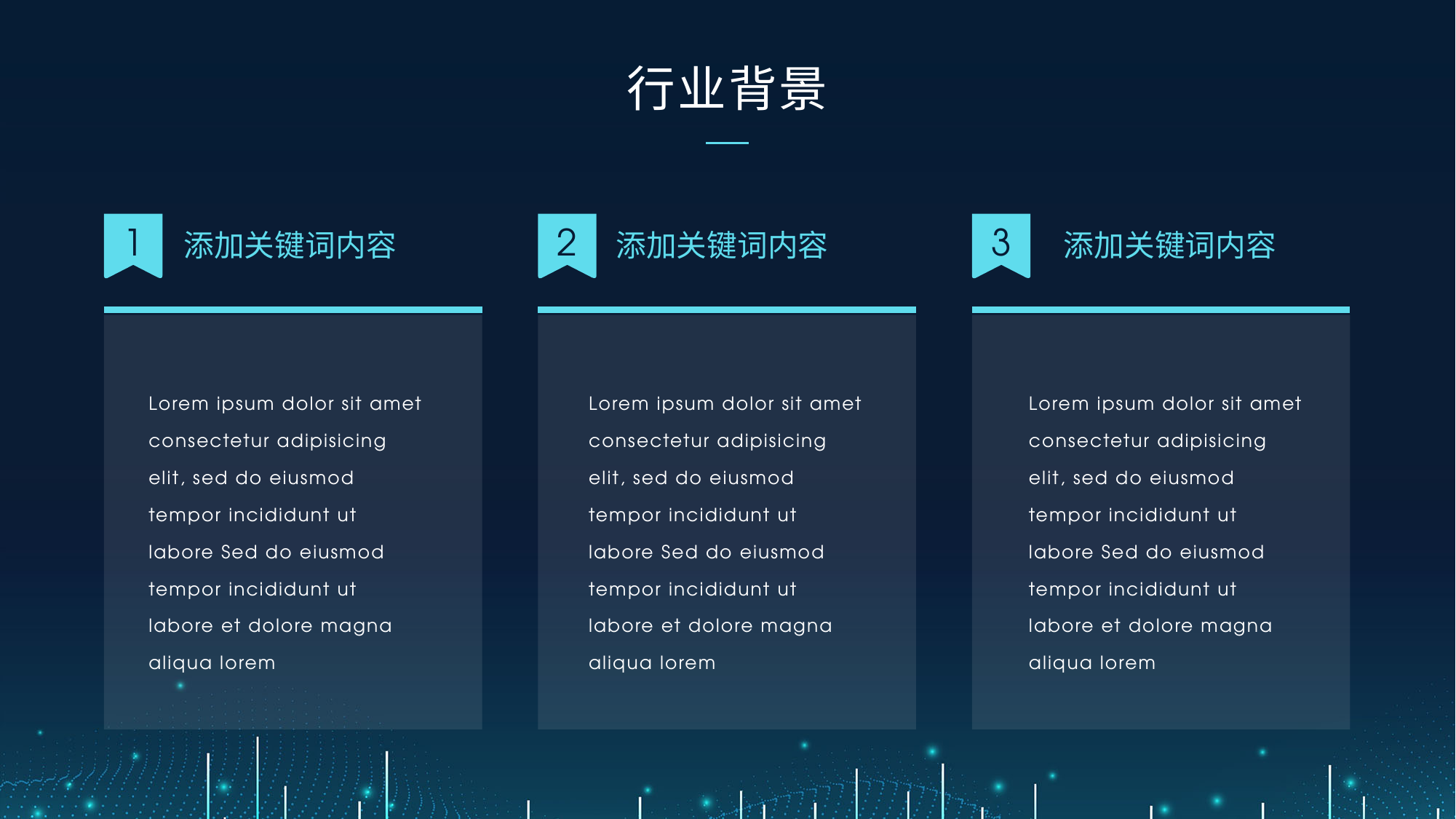

行业背景
1
2
3
添加关键词内容
添加关键词内容
添加关键词内容

Lorem ipsum dolor sit amet consectetur adipisicing elit, sed do eiusmod tempor incididunt ut labore Sed do eiusmod tempor incididunt ut labore et dolore magna aliqua lorem
Lorem ipsum dolor sit amet consectetur adipisicing elit, sed do eiusmod tempor incididunt ut labore Sed do eiusmod tempor incididunt ut labore et dolore magna aliqua lorem
Lorem ipsum dolor sit amet consectetur adipisicing elit, sed do eiusmod tempor incididunt ut labore Sed do eiusmod tempor incididunt ut labore et dolore magna aliqua lorem